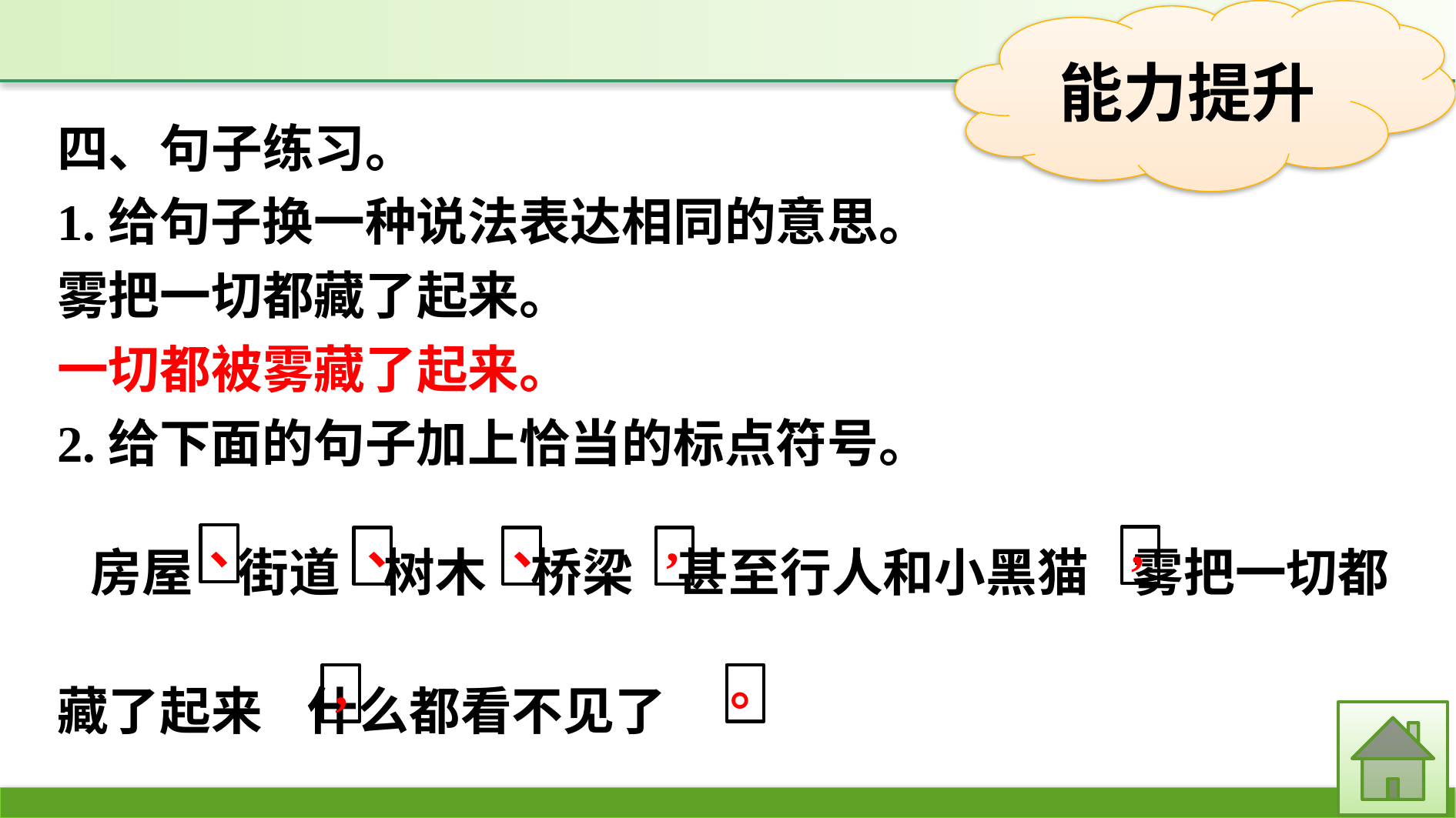

四、句子练习。
1.给句子换一种说法表达相同的意思。
雾把一切都藏了起来。
一切都被雾藏了起来。
2.给下面的句子加上恰当的标点符号。
房屋  街道  树木  桥梁  甚至行人和小黑猫  雾把一切都藏了起来  什么都看不见了
,
、
、
、
,

,
。